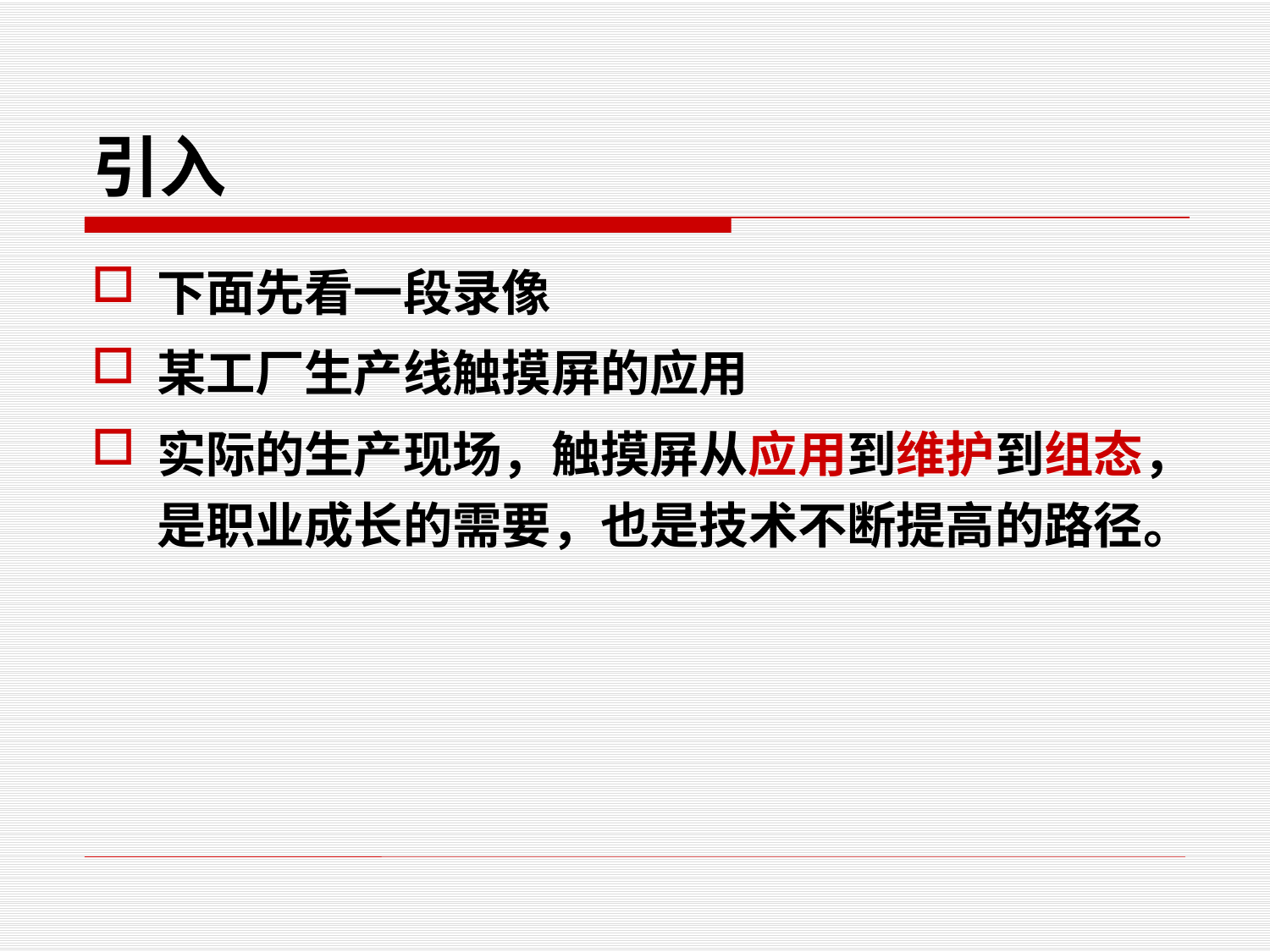

# 引入
下面先看一段录像
某工厂生产线触摸屏的应用
实际的生产现场，触摸屏从应用到维护到组态，是职业成长的需要，也是技术不断提高的路径。